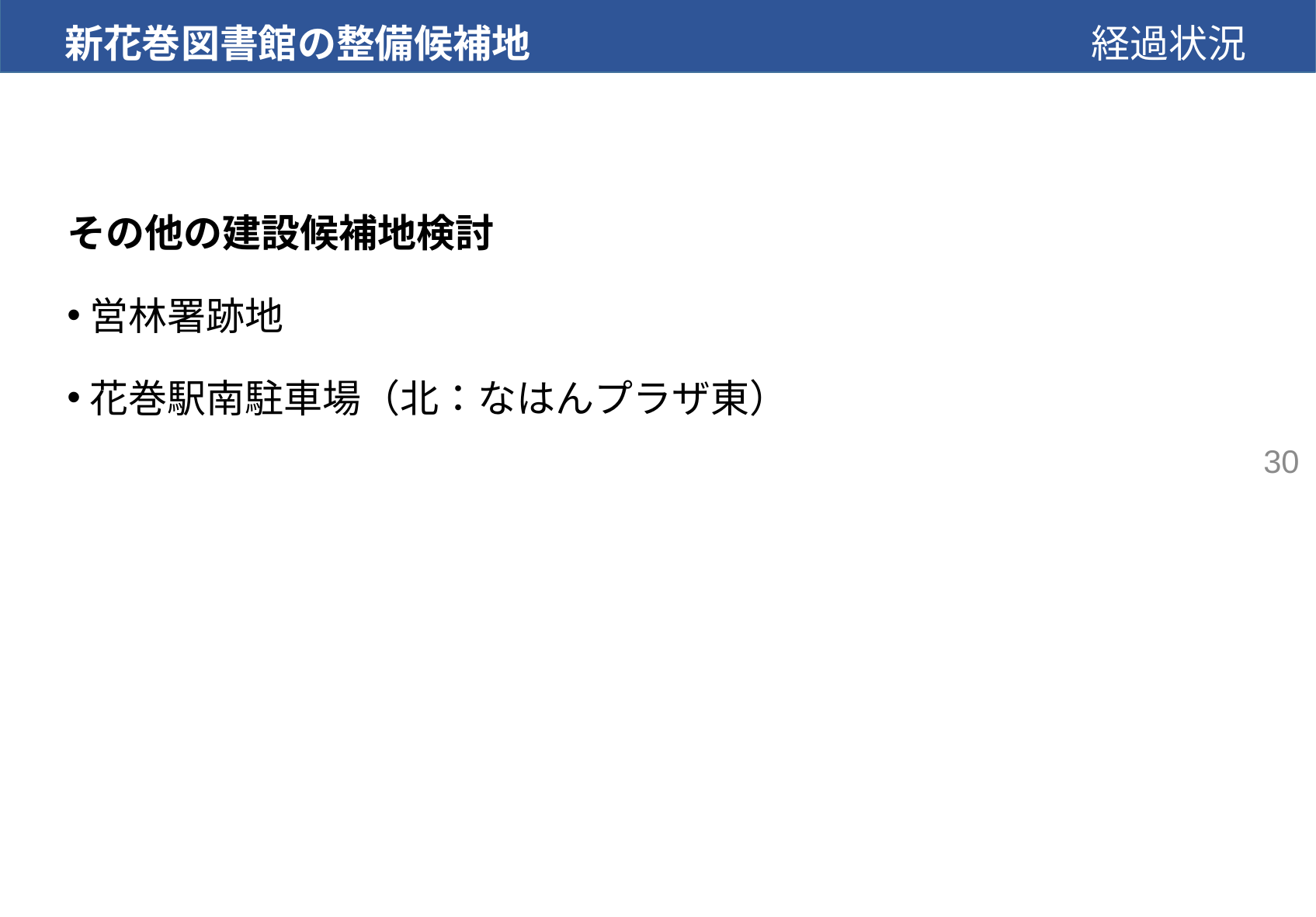

経過状況
新花巻図書館の整備候補地
その他の建設候補地検討
営林署跡地
花巻駅南駐車場（北：なはんプラザ東）
30